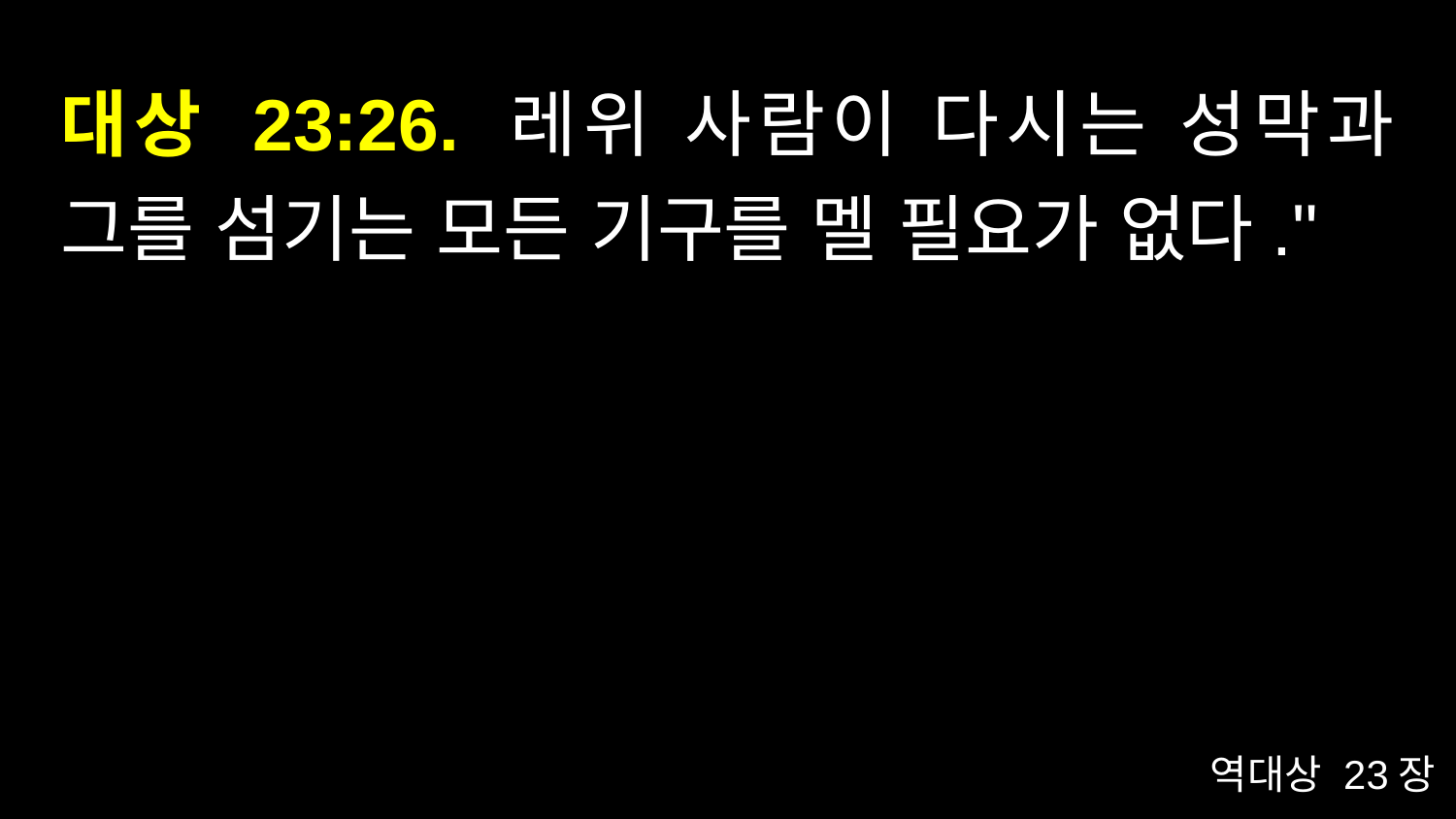

# 대상 23:26. 레위 사람이 다시는 성막과 그를 섬기는 모든 기구를 멜 필요가 없다."
역대상 23장